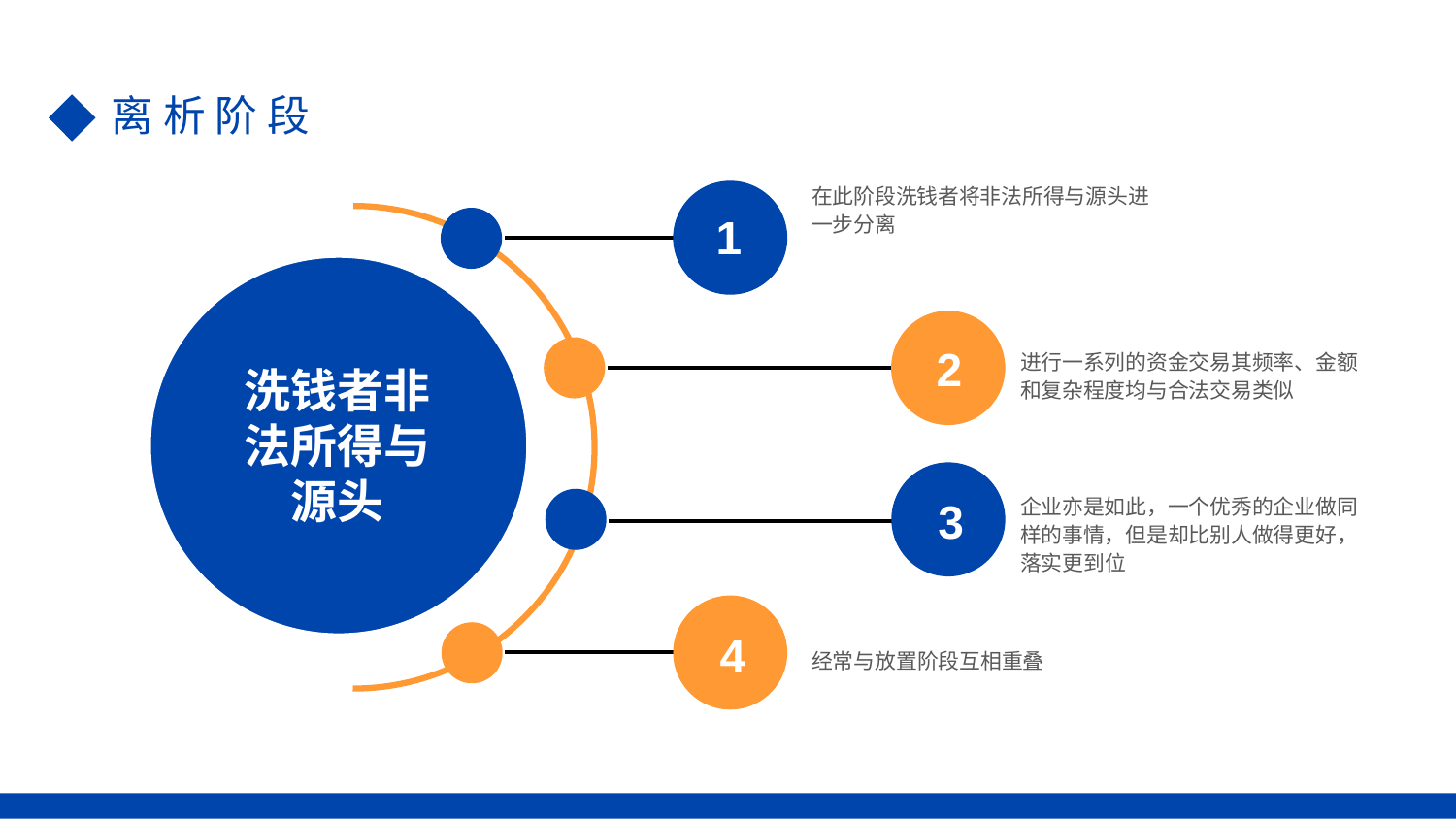

离 析 阶 段
在此阶段洗钱者将非法所得与源头进一步分离

1

洗钱者非
法所得与
源头

2
进行一系列的资金交易其频率、金额和复杂程度均与合法交易类似

3
企业亦是如此，一个优秀的企业做同样的事情，但是却比别人做得更好，落实更到位

4
经常与放置阶段互相重叠